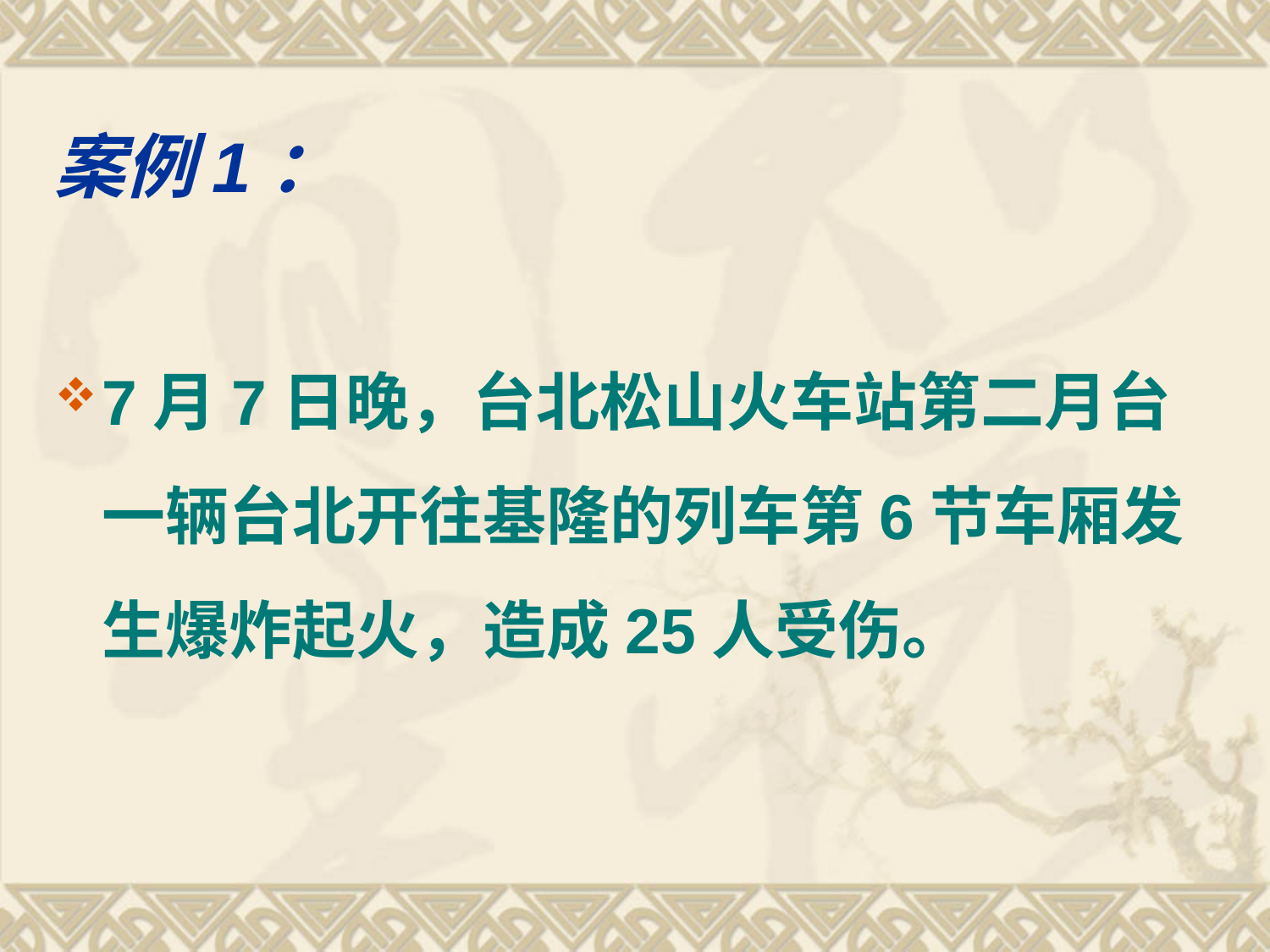

# 案例1：
7月7日晚，台北松山火车站第二月台一辆台北开往基隆的列车第6节车厢发生爆炸起火，造成25人受伤。